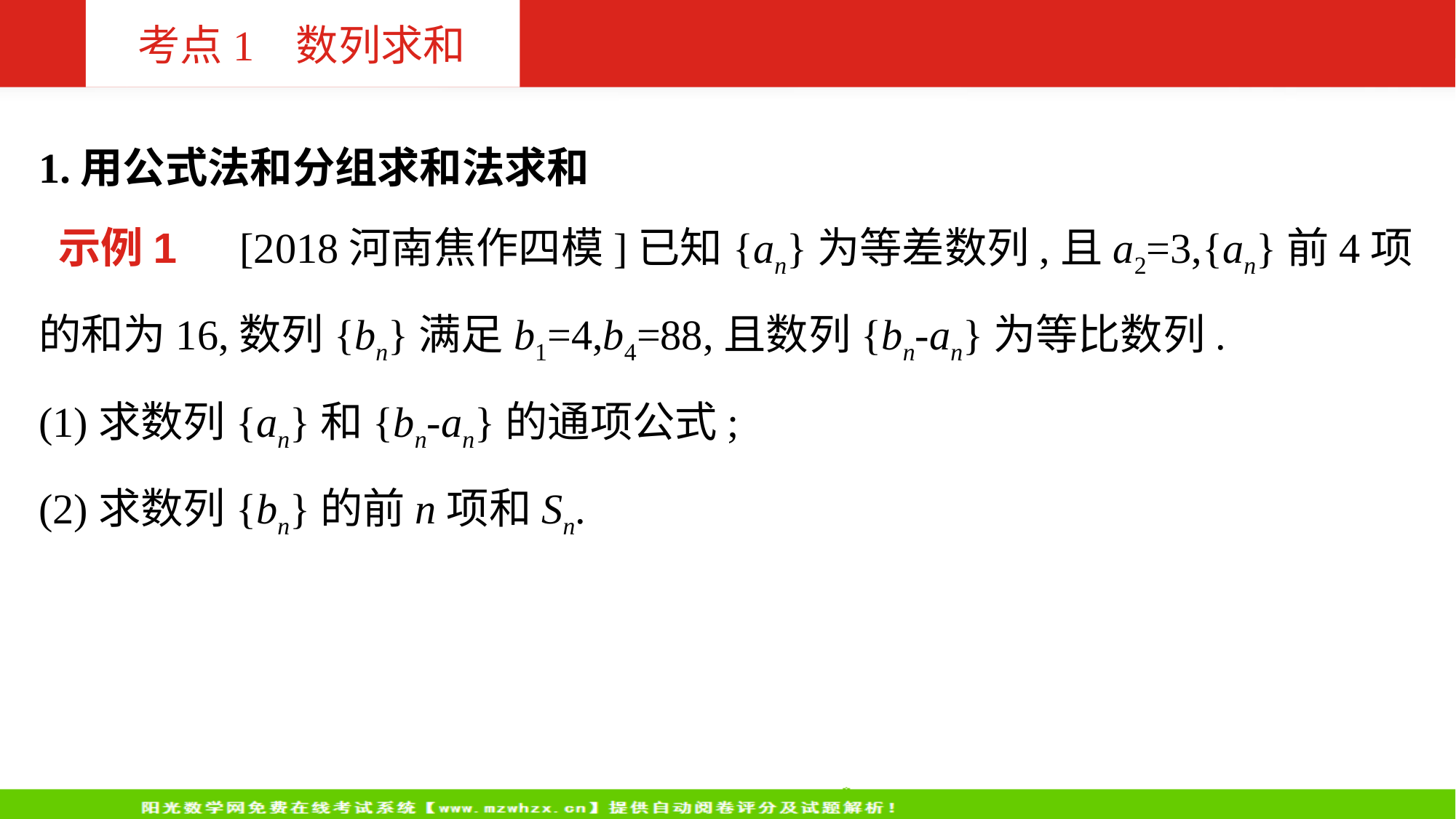

考点1   数列求和

1.用公式法和分组求和法求和
 示例1　[2018河南焦作四模]已知{an}为等差数列,且a2=3,{an}前4项的和为16,数列{bn}满足b1=4,b4=88,且数列{bn-an}为等比数列.
(1)求数列{an}和{bn-an}的通项公式;
(2)求数列{bn}的前n项和Sn.